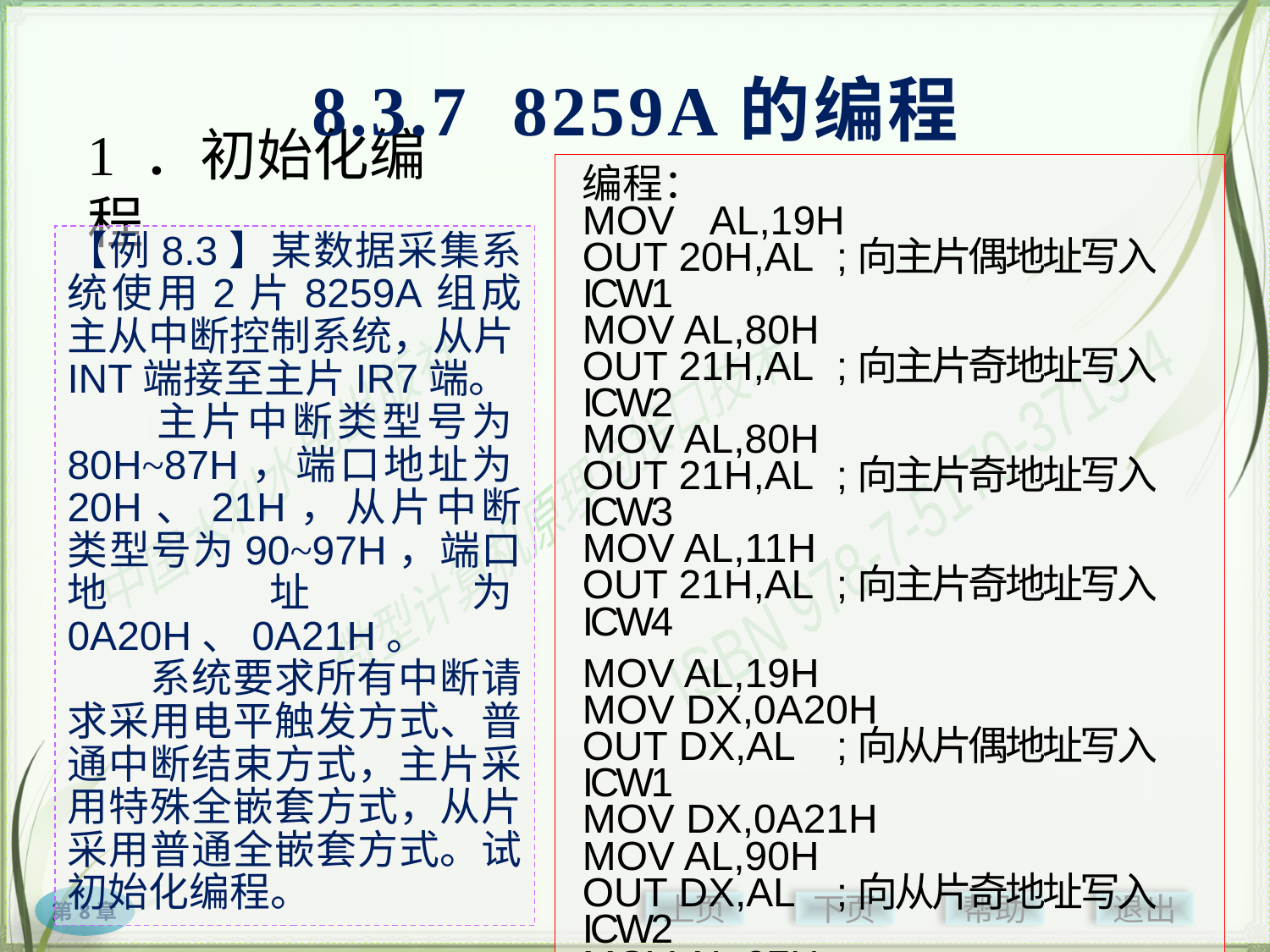

8.3.7  8259A的编程
# 1 ．初始化编程
编程：
MOV	AL,19H
OUT 20H,AL	;向主片偶地址写入ICW1
MOV AL,80H
OUT 21H,AL	;向主片奇地址写入ICW2
MOV AL,80H
OUT 21H,AL	;向主片奇地址写入ICW3
MOV AL,11H
OUT 21H,AL	;向主片奇地址写入ICW4
MOV AL,19H
MOV DX,0A20H
OUT DX,AL	;向从片偶地址写入ICW1
MOV DX,0A21H
MOV AL,90H
OUT DX,AL	;向从片奇地址写入ICW2
MOV AL,07H
OUT DX,AL	;向从片奇地址写入ICW3
MOV AL,01H
OUT DX,AL	;向从片奇地址写入ICW4
【例8.3】某数据采集系统使用2片8259A组成主从中断控制系统，从片INT端接至主片IR7端。
　　主片中断类型号为80H~87H，端口地址为20H、21H，从片中断类型号为90~97H，端口地址为0A20H、0A21H。
　　系统要求所有中断请求采用电平触发方式、普通中断结束方式，主片采用特殊全嵌套方式，从片采用普通全嵌套方式。试初始化编程。